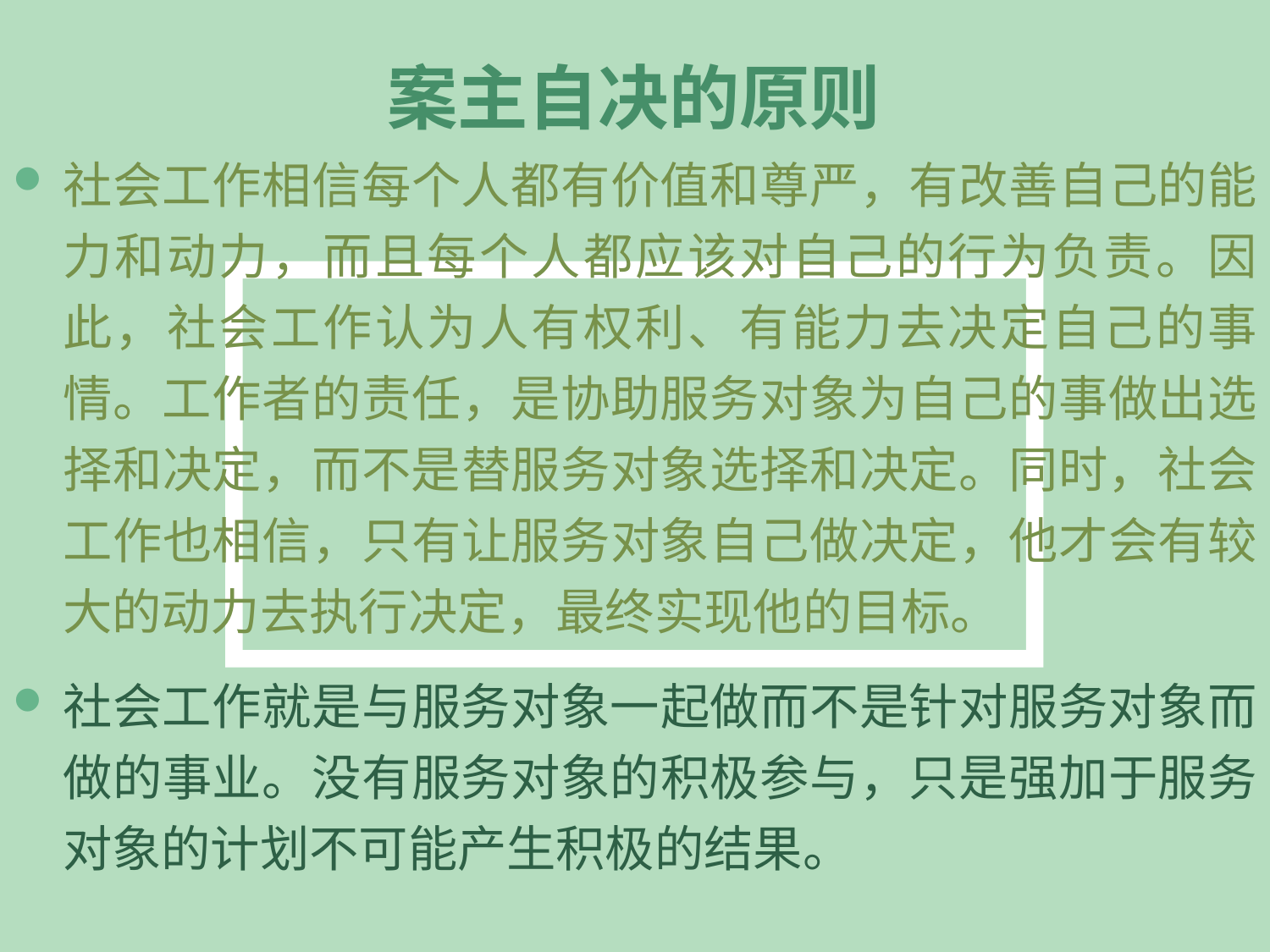

# 案主自决的原则
社会工作相信每个人都有价值和尊严，有改善自己的能力和动力，而且每个人都应该对自己的行为负责。因此，社会工作认为人有权利、有能力去决定自己的事情。工作者的责任，是协助服务对象为自己的事做出选择和决定，而不是替服务对象选择和决定。同时，社会工作也相信，只有让服务对象自己做决定，他才会有较大的动力去执行决定，最终实现他的目标。
社会工作就是与服务对象一起做而不是针对服务对象而做的事业。没有服务对象的积极参与，只是强加于服务对象的计划不可能产生积极的结果。